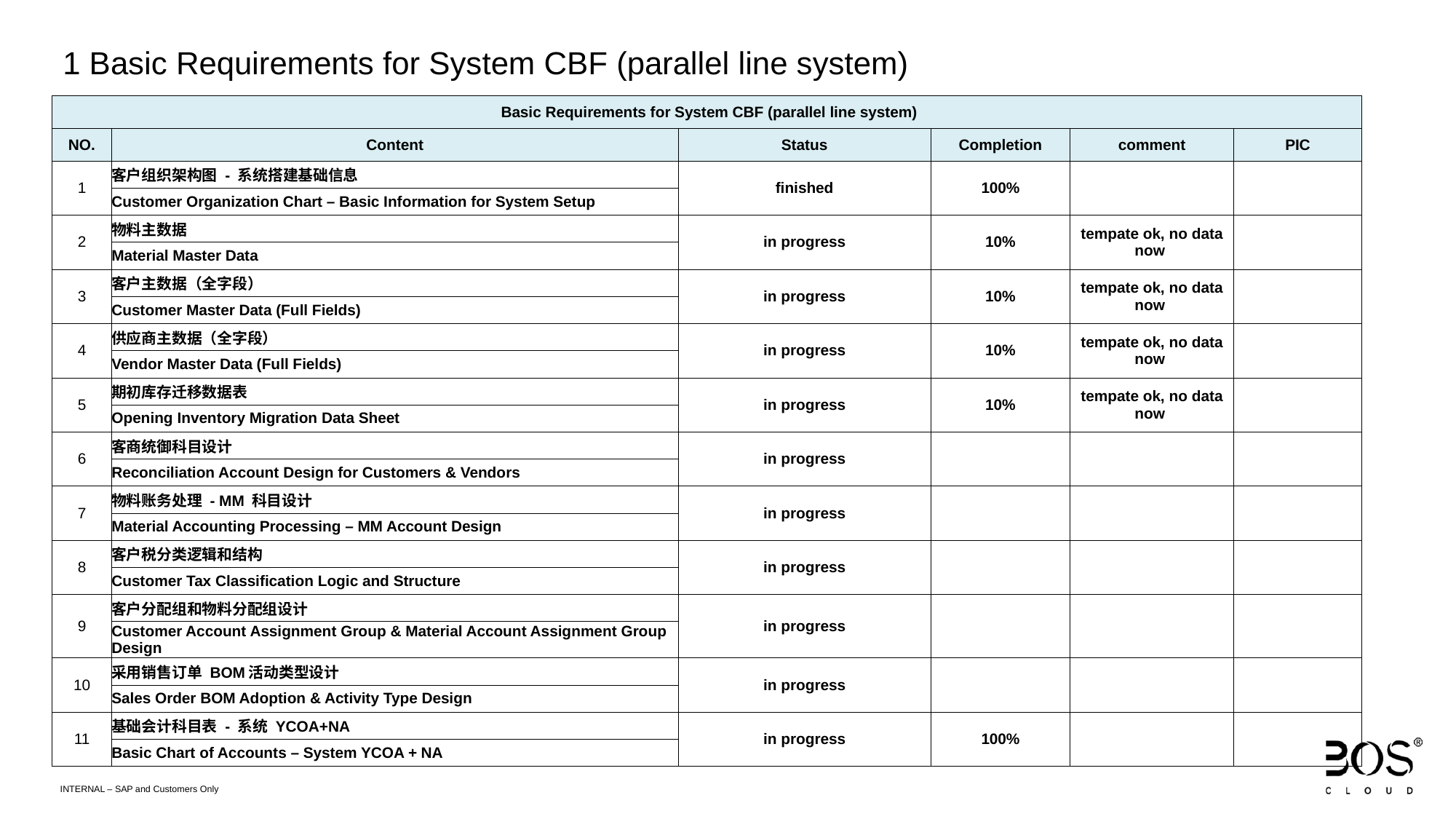

1 Basic Requirements for System CBF (parallel line system)
| Basic Requirements for System CBF (parallel line system) |  |  |  |  |  |
| --- | --- | --- | --- | --- | --- |
| NO. | Content | Status | Completion | comment | PIC |
| 1 | 客户组织架构图 - 系统搭建基础信息 | finished | 100% |  |  |
|  | Customer Organization Chart – Basic Information for System Setup |  |  |  |  |
| 2 | 物料主数据 | in progress | 10% | tempate ok, no data now |  |
|  | Material Master Data |  |  |  |  |
| 3 | 客户主数据（全字段） | in progress | 10% | tempate ok, no data now |  |
|  | Customer Master Data (Full Fields) |  |  |  |  |
| 4 | 供应商主数据（全字段） | in progress | 10% | tempate ok, no data now |  |
|  | Vendor Master Data (Full Fields) |  |  |  |  |
| 5 | 期初库存迁移数据表 | in progress | 10% | tempate ok, no data now |  |
|  | Opening Inventory Migration Data Sheet |  |  |  |  |
| 6 | 客商统御科目设计 | in progress |  |  |  |
|  | Reconciliation Account Design for Customers & Vendors |  |  |  |  |
| 7 | 物料账务处理 - MM 科目设计 | in progress |  |  |  |
|  | Material Accounting Processing – MM Account Design |  |  |  |  |
| 8 | 客户税分类逻辑和结构 | in progress |  |  |  |
|  | Customer Tax Classification Logic and Structure |  |  |  |  |
| 9 | 客户分配组和物料分配组设计 | in progress |  |  |  |
|  | Customer Account Assignment Group & Material Account Assignment Group Design |  |  |  |  |
| 10 | 采用销售订单 BOM活动类型设计 | in progress |  |  |  |
|  | Sales Order BOM Adoption & Activity Type Design |  |  |  |  |
| 11 | 基础会计科目表 - 系统 YCOA+NA | in progress | 100% |  |  |
|  | Basic Chart of Accounts – System YCOA + NA |  |  |  |  |